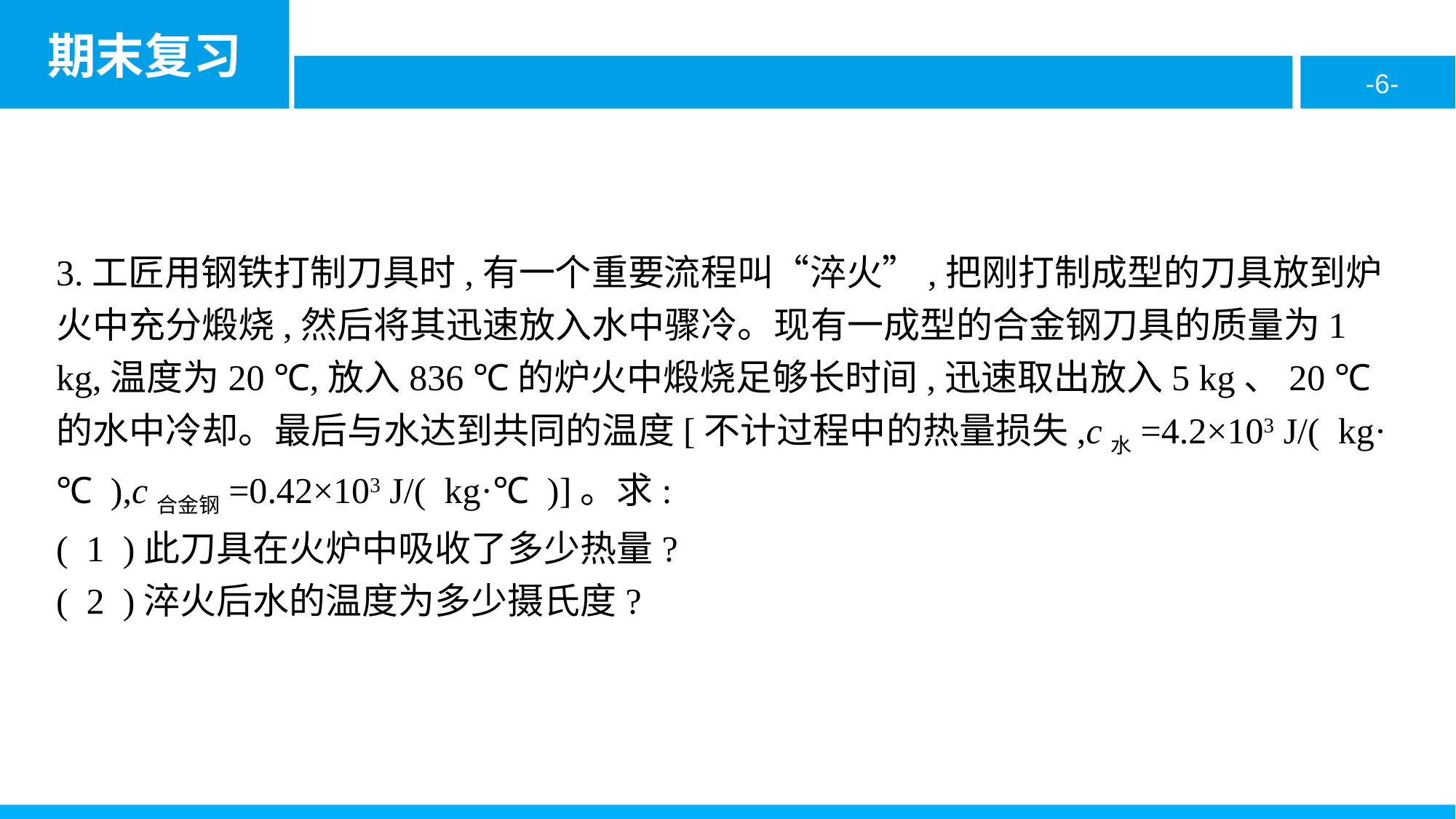

3.工匠用钢铁打制刀具时,有一个重要流程叫“淬火”,把刚打制成型的刀具放到炉火中充分煅烧,然后将其迅速放入水中骤冷。现有一成型的合金钢刀具的质量为1 kg,温度为20 ℃,放入836 ℃的炉火中煅烧足够长时间,迅速取出放入5 kg、20 ℃的水中冷却。最后与水达到共同的温度[不计过程中的热量损失,c水=4.2×103 J/(  kg·℃  ),c合金钢=0.42×103 J/(  kg·℃  )]。求:
(  1  )此刀具在火炉中吸收了多少热量?
(  2  )淬火后水的温度为多少摄氏度?